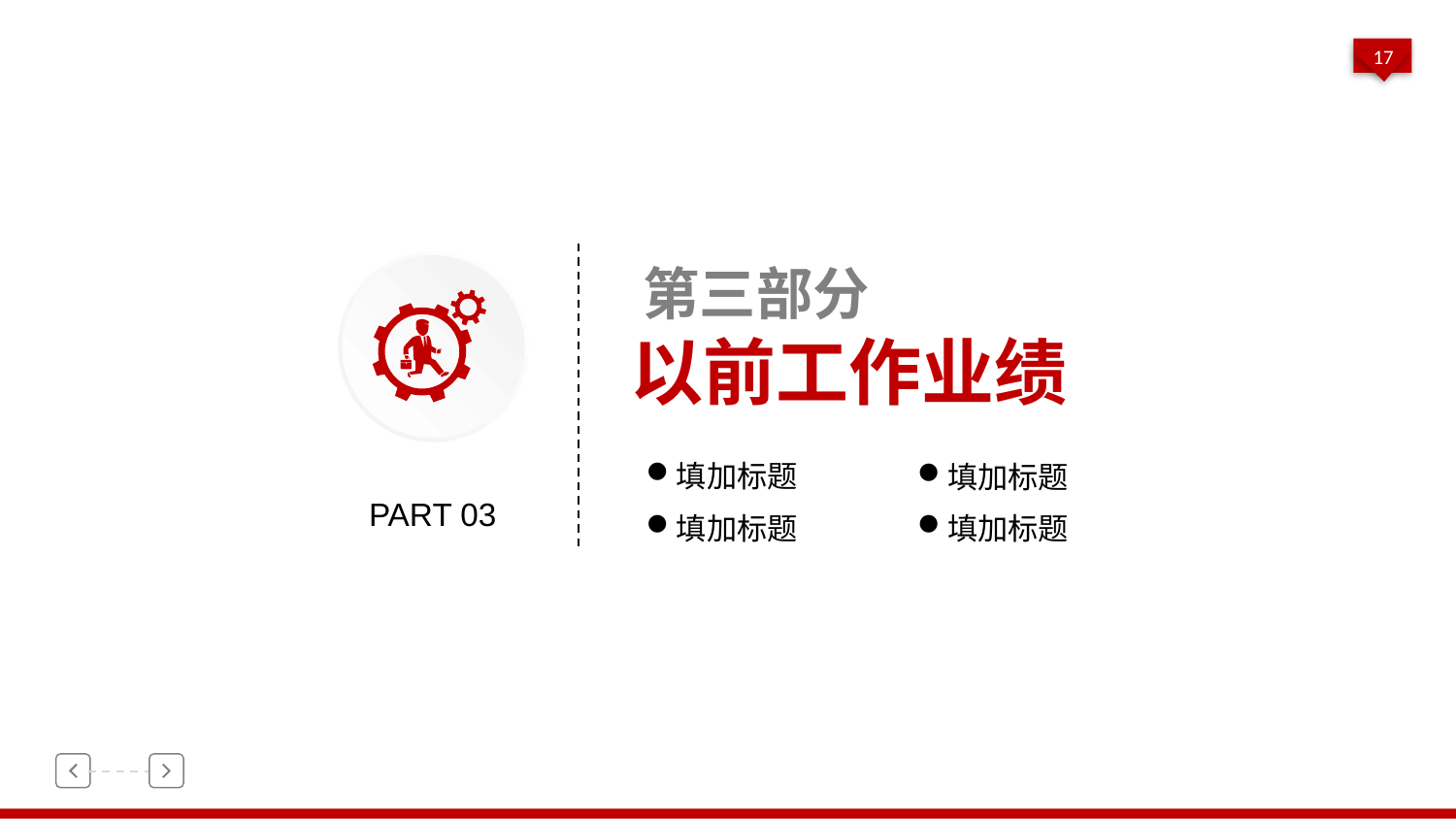

第三部分
以前工作业绩

填加标题
填加标题
PART 03
填加标题
填加标题